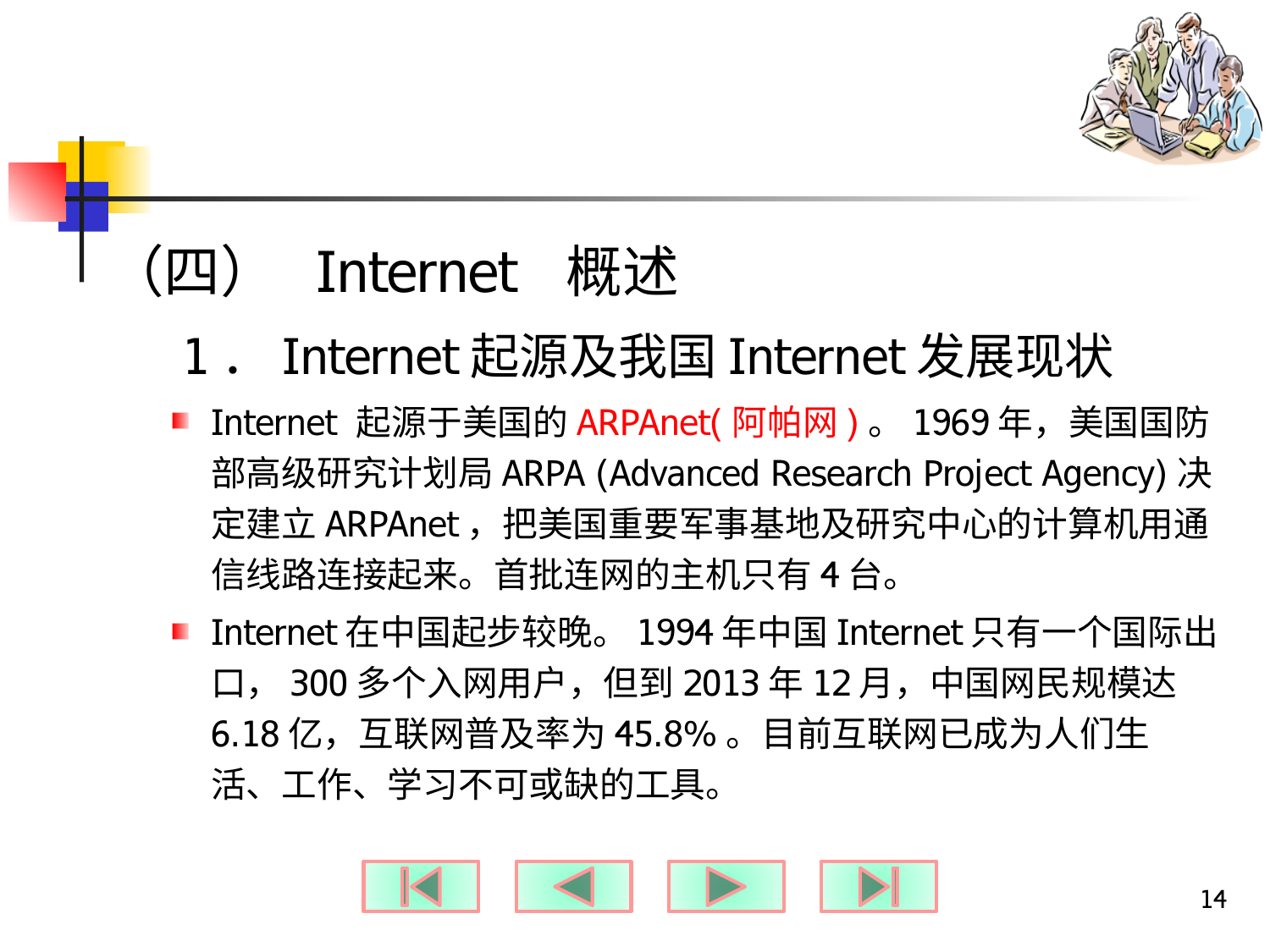

#
（四）  Internet  概述
1．Internet起源及我国Internet发展现状
Internet 起源于美国的ARPAnet(阿帕网)。1969年，美国国防部高级研究计划局ARPA (Advanced Research Project Agency)决定建立ARPAnet，把美国重要军事基地及研究中心的计算机用通信线路连接起来。首批连网的主机只有4台。
Internet在中国起步较晚。1994年中国Internet只有一个国际出口，300多个入网用户，但到2013年12月，中国网民规模达6.18亿，互联网普及率为45.8%。目前互联网已成为人们生活、工作、学习不可或缺的工具。
14